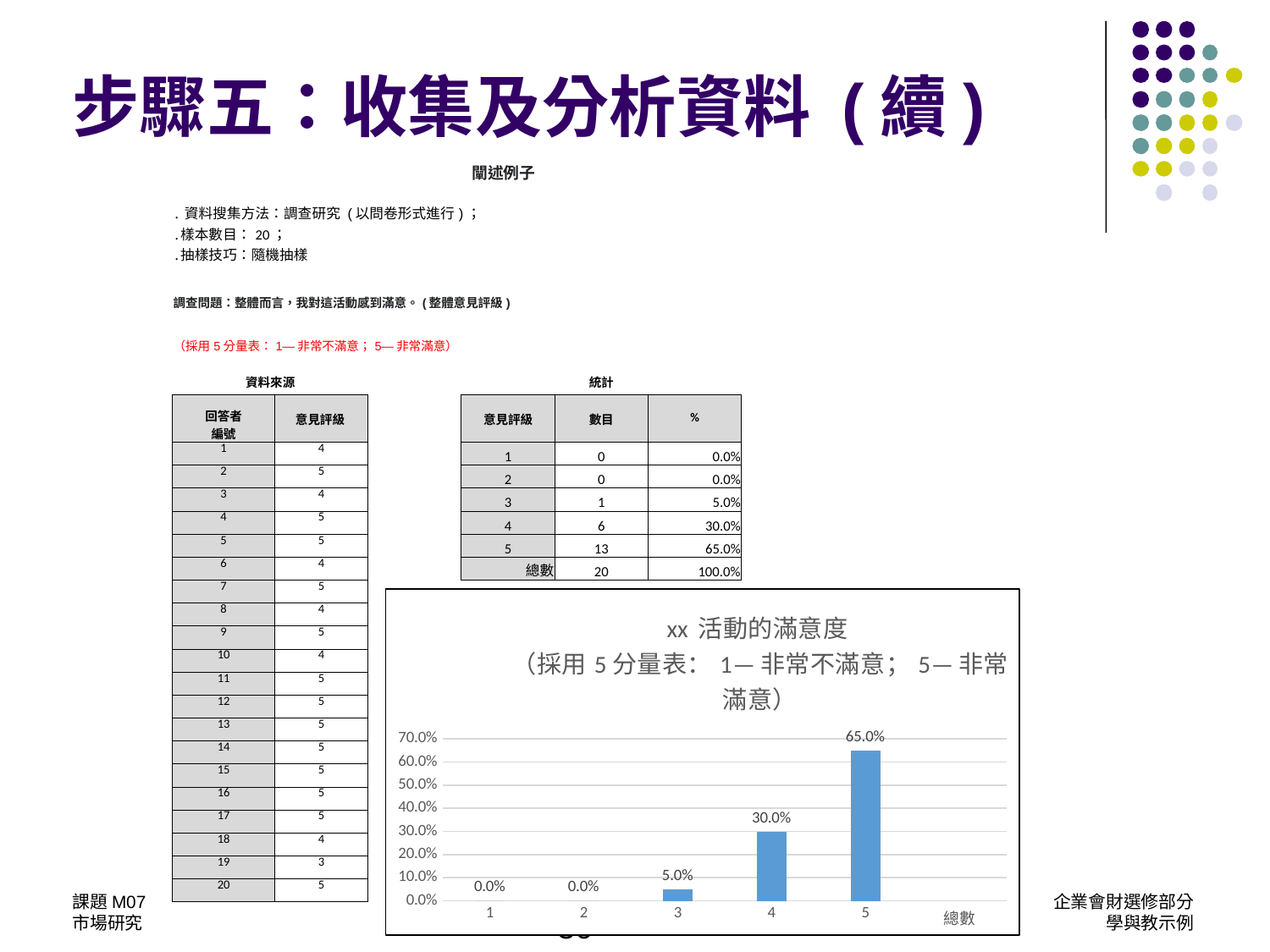

步驟五：收集及分析資料 (續)
| 闡述例子 |  |  |  |  |  |  |
| --- | --- | --- | --- | --- | --- | --- |
| ․資料搜集方法：調查研究 (以問卷形式進行)； ․樣本數目：20； ․抽樣技巧：隨機抽樣 |  |  |  |  |  |  |
| 調查問題：整體而言，我對這活動感到滿意。(整體意見評級) |  |  |  |  |  |  |
| （採用5分量表：1—非常不滿意；5—非常滿意） |  |  |  |  |  |  |
| 資料來源 |  |  | 統計 |  |  |  |
| 回答者 編號 | 意見評級 |  | 意見評級 | 數目 | % |  |
| 1 | 4 |  | 1 | 0 | 0.0% |  |
| 2 | 5 |  | 2 | 0 | 0.0% |  |
| 3 | 4 |  | 3 | 1 | 5.0% |  |
| 4 | 5 |  | 4 | 6 | 30.0% |  |
| 5 | 5 |  | 5 | 13 | 65.0% |  |
| 6 | 4 |  | 總數 | 20 | 100.0% |  |
| 7 | 5 |  |  |  |  |  |
| 8 | 4 |  |  |  |  |  |
| 9 | 5 |  |  |  |  |  |
| 10 | 4 |  |  |  |  |  |
| 11 | 5 |  |  |  |  |  |
| 12 | 5 |  |  |  |  |  |
| 13 | 5 |  |  |  |  |  |
| 14 | 5 |  |  |  |  |  |
| 15 | 5 |  |  |  |  |  |
| 16 | 5 |  |  |  |  |  |
| 17 | 5 |  |  |  |  |  |
| 18 | 4 |  |  |  |  |  |
| 19 | 3 |  |  |  |  |  |
| 20 | 5 |  |  |  |  |  |
|  |  |  |  |  |  |  |

[unsupported chart]